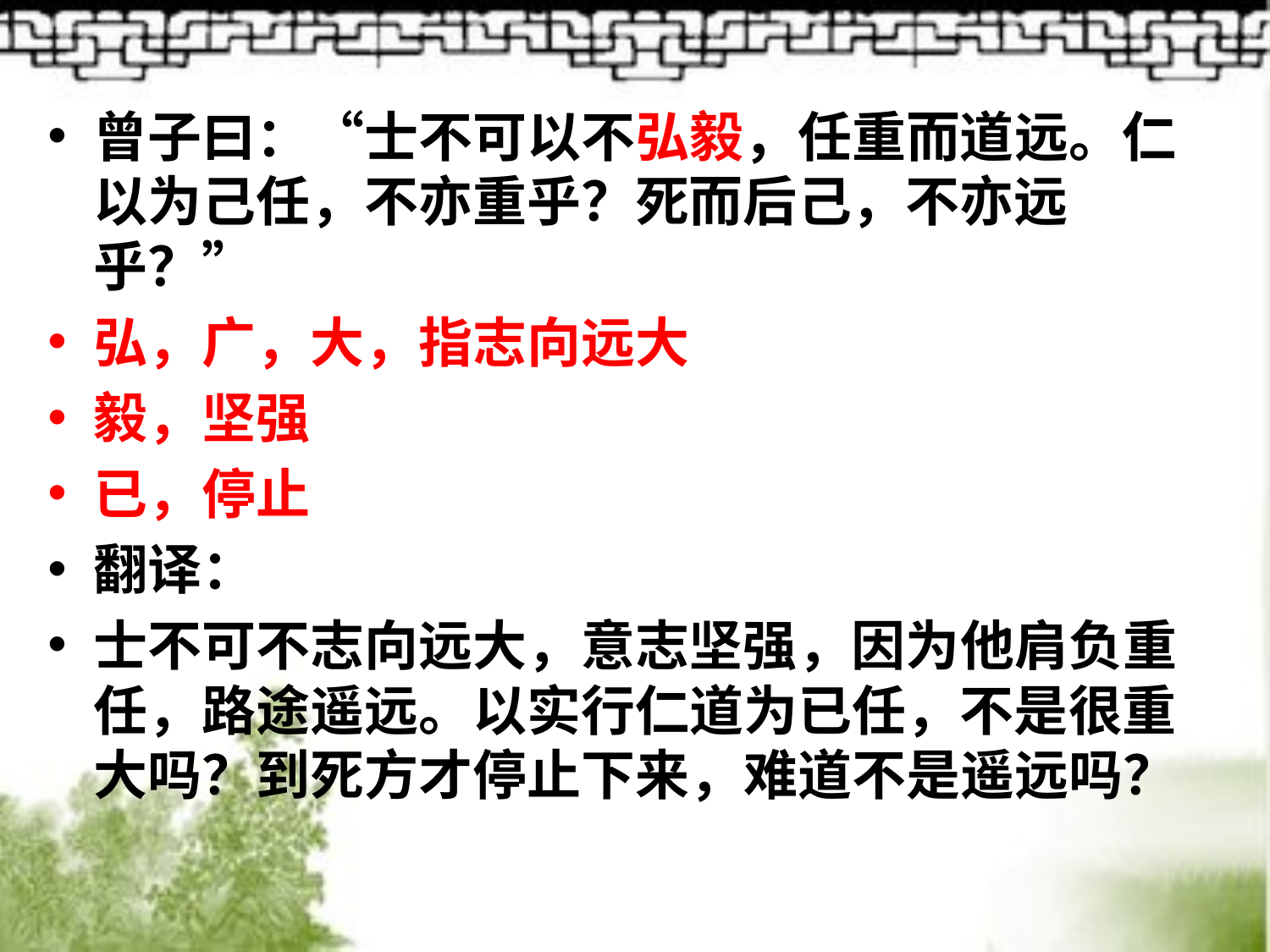

曾子曰：“士不可以不弘毅，任重而道远。仁以为己任，不亦重乎？死而后己，不亦远乎？”
弘，广，大，指志向远大
毅，坚强
已，停止
翻译：
士不可不志向远大，意志坚强，因为他肩负重任，路途遥远。以实行仁道为已任，不是很重大吗？到死方才停止下来，难道不是遥远吗？